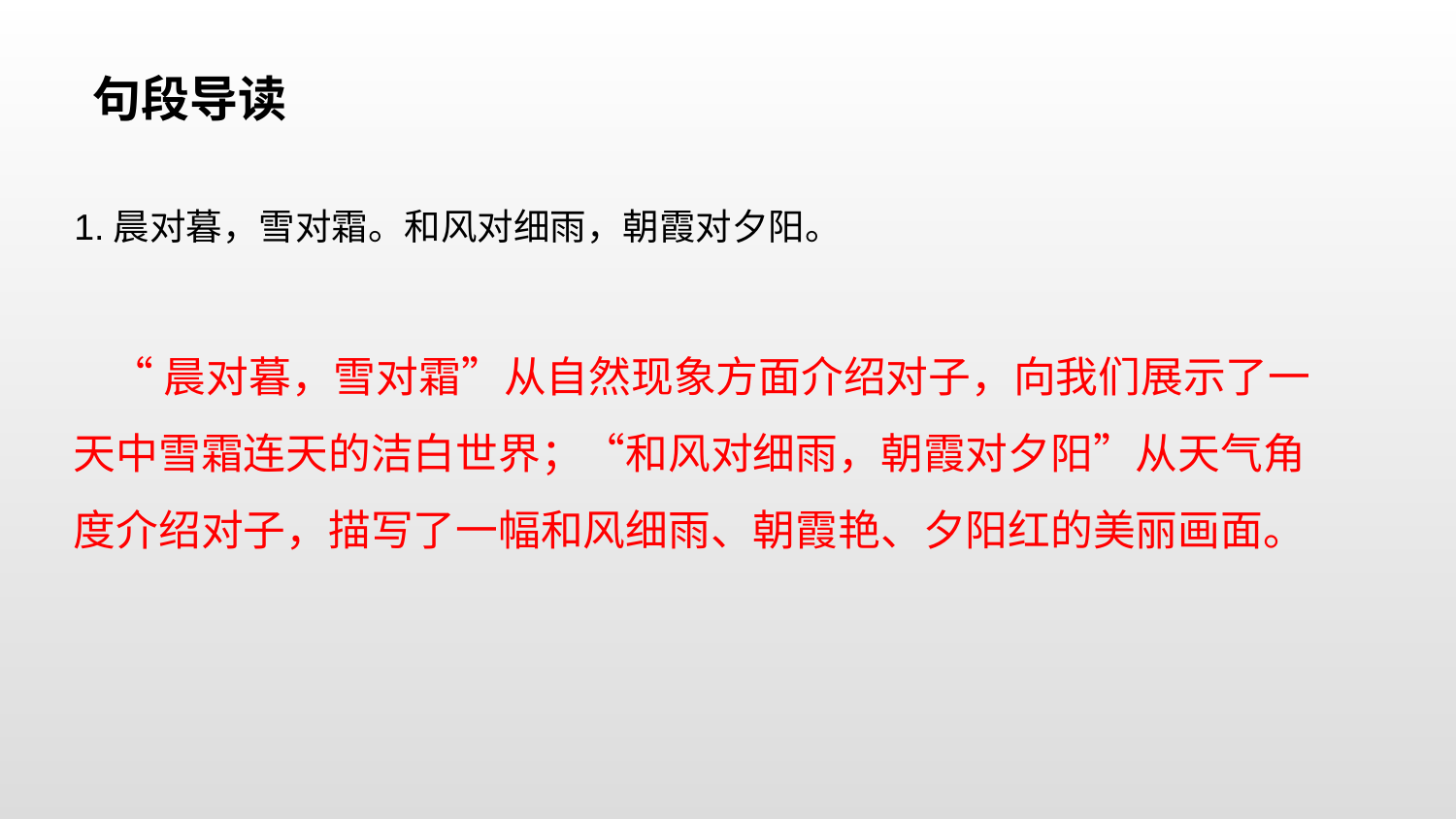

句段导读
1.晨对暮，雪对霜。和风对细雨，朝霞对夕阳。
    “晨对暮，雪对霜”从自然现象方面介绍对子，向我们展示了一天中雪霜连天的洁白世界；“和风对细雨，朝霞对夕阳”从天气角度介绍对子，描写了一幅和风细雨、朝霞艳、夕阳红的美丽画面。